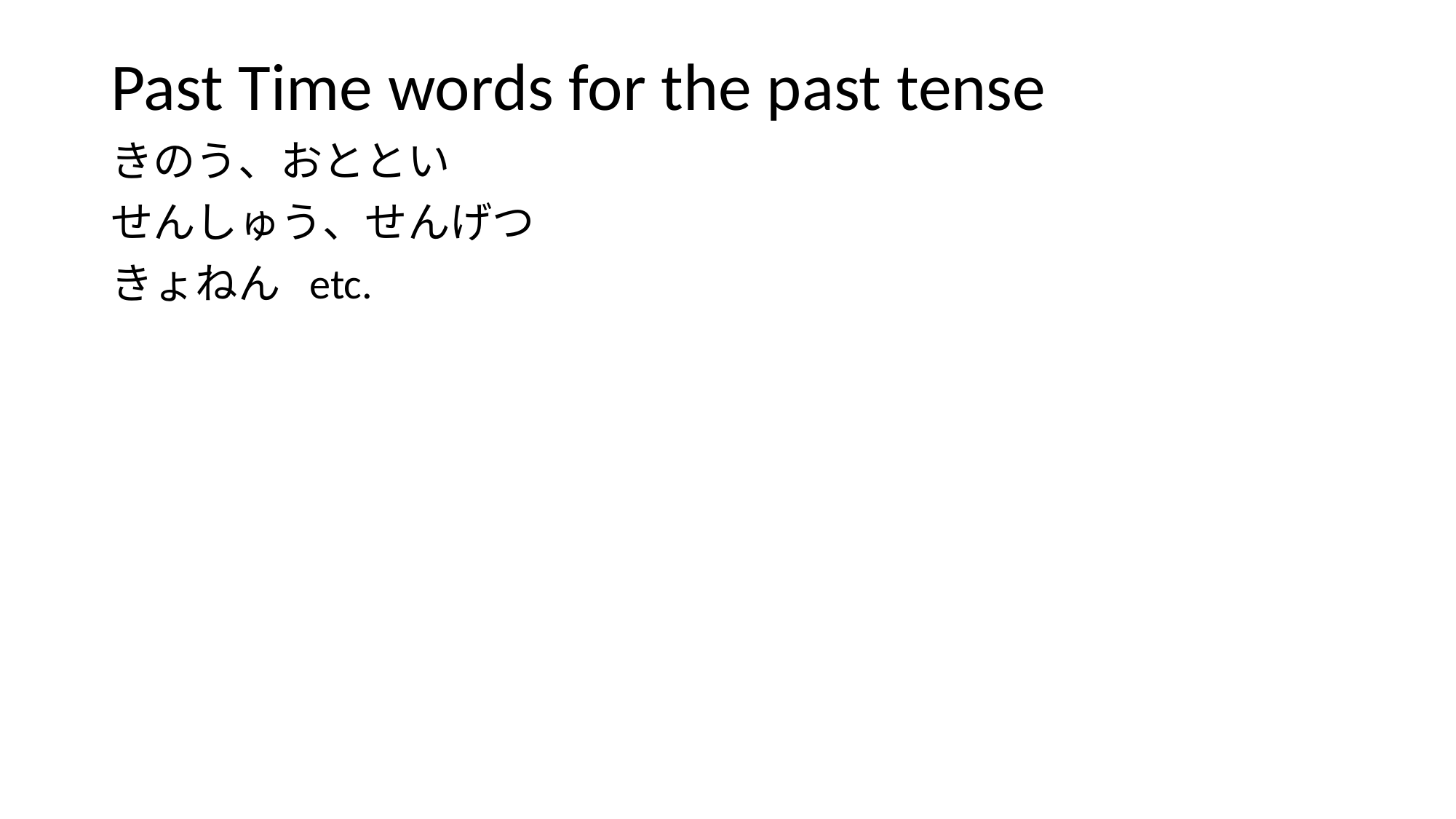

# Past Time words for the past tense
きのう、おととい
せんしゅう、せんげつ
きょねん  etc.